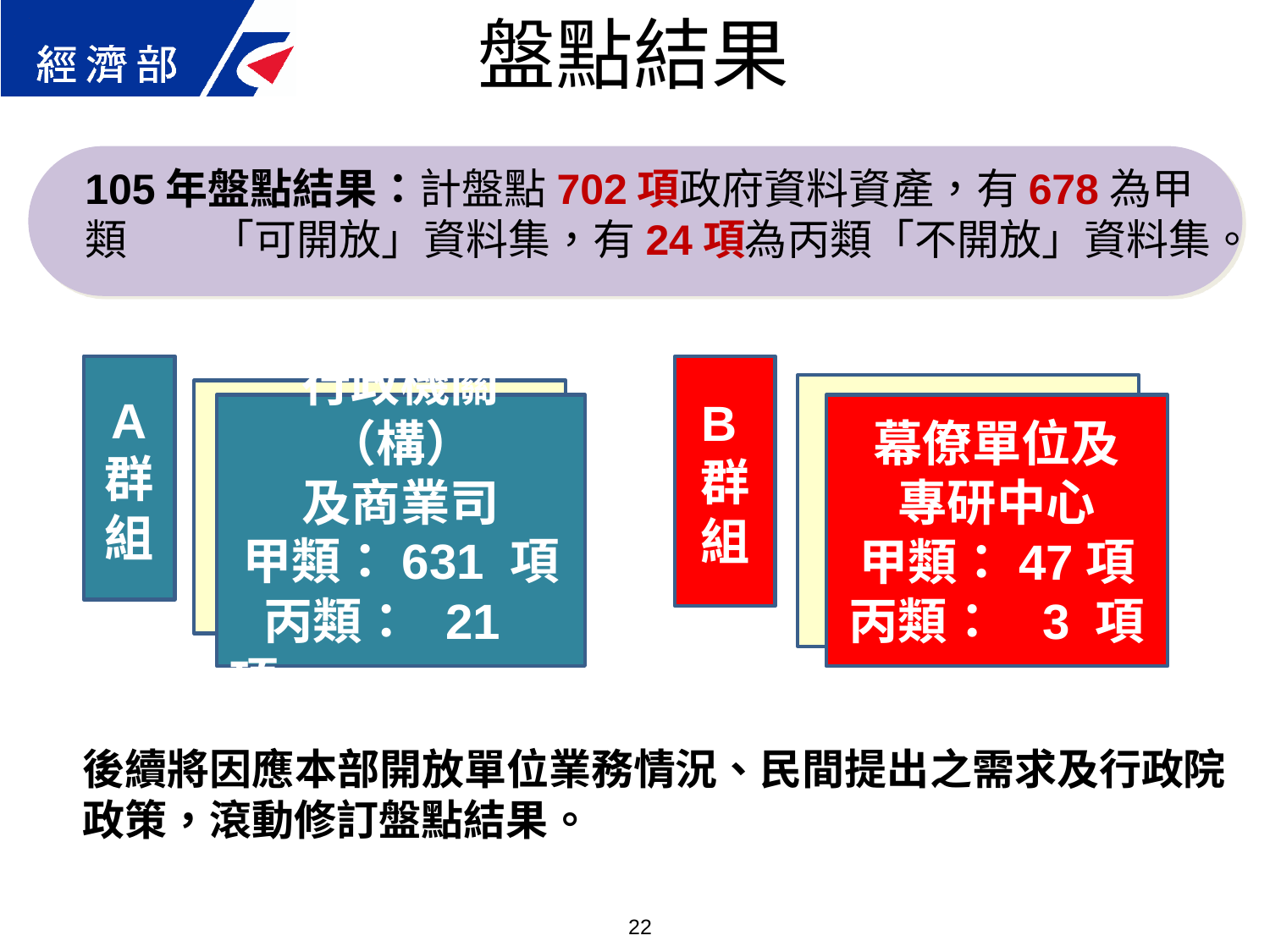

盤點結果

105年盤點結果：計盤點702項政府資料資產，有678為甲類　　「可開放」資料集，有24項為丙類「不開放」資料集。
A
群組
B群組

幕僚單位及
專研中心
甲類：47項
丙類：   3 項

行政機關（構）
及商業司
甲類：631 項
  丙類：  21 項
後續將因應本部開放單位業務情況、民間提出之需求及行政院政策，滾動修訂盤點結果。
22